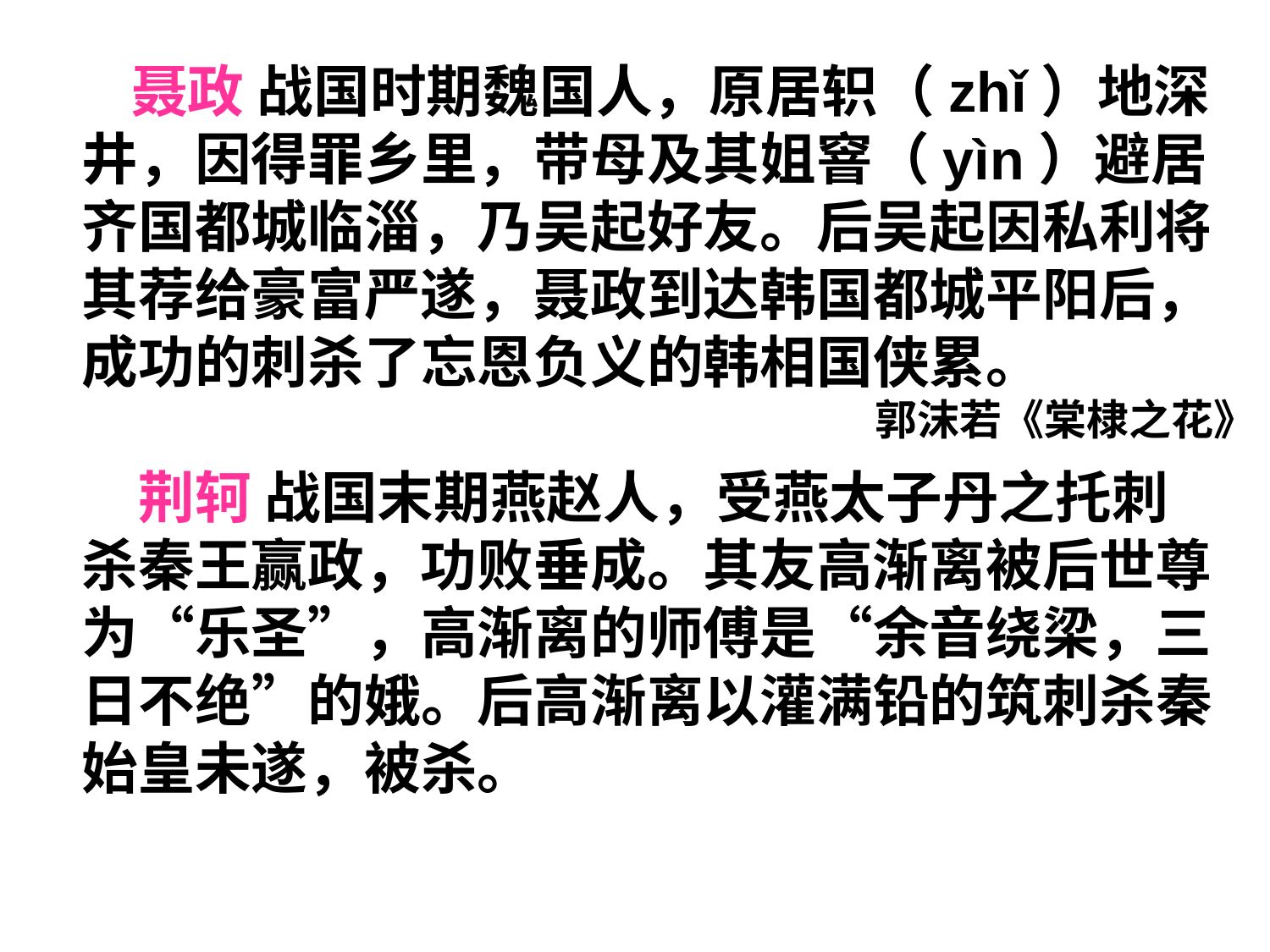

聂政 战国时期魏国人，原居轵（zhǐ）地深井，因得罪乡里，带母及其姐窨（yìn）避居齐国都城临淄，乃吴起好友。后吴起因私利将其荐给豪富严遂，聂政到达韩国都城平阳后，成功的刺杀了忘恩负义的韩相国侠累。
　荆轲 战国末期燕赵人，受燕太子丹之托刺杀秦王赢政，功败垂成。其友高渐离被后世尊为“乐圣”，高渐离的师傅是“余音绕梁，三日不绝”的娥。后高渐离以灌满铅的筑刺杀秦始皇未遂，被杀。

郭沫若《棠棣之花》